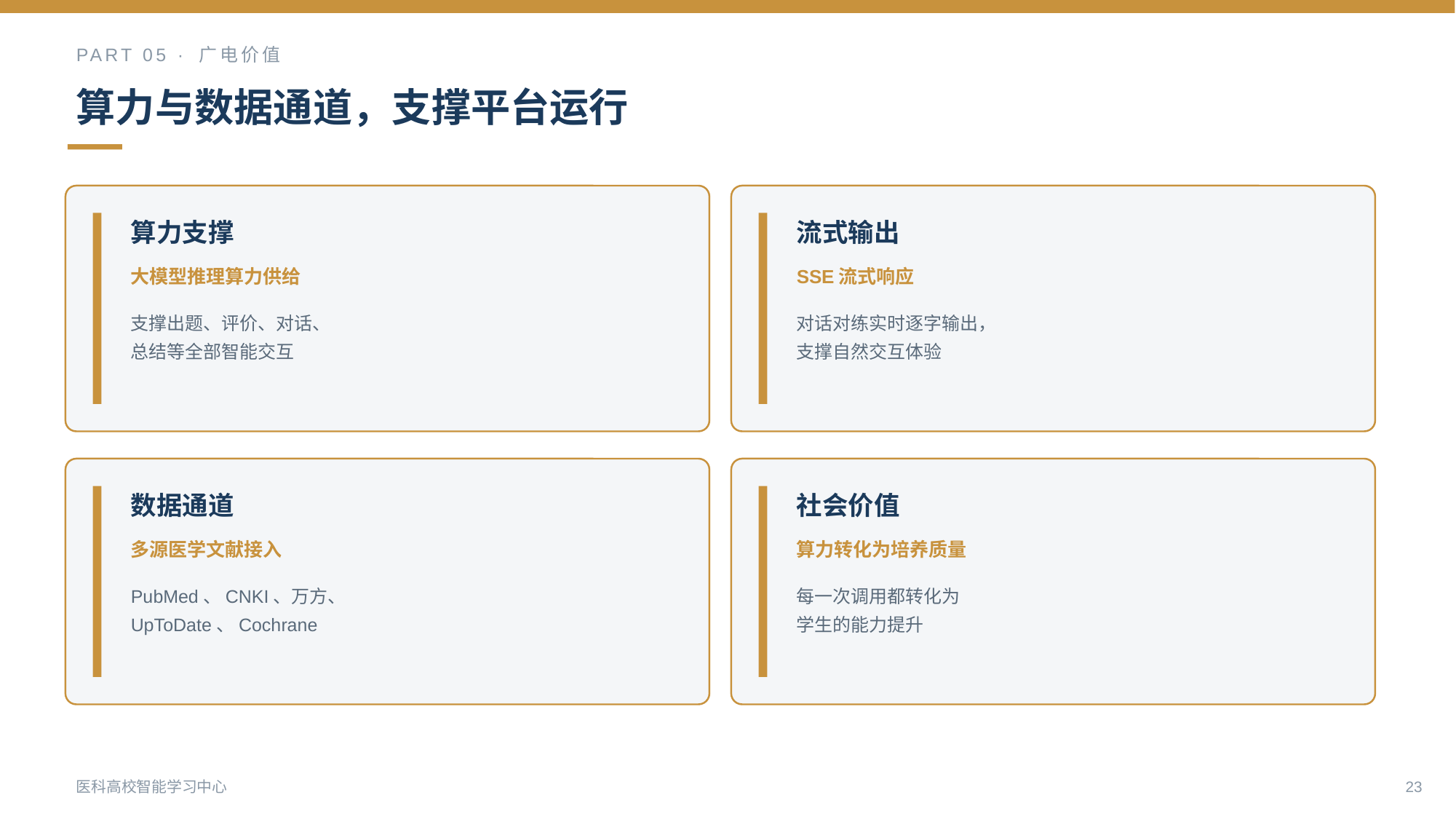

PART 05 · 广电价值
算力与数据通道，支撑平台运行

算力支撑
流式输出

大模型推理算力供给
SSE流式响应
支撑出题、评价、对话、
总结等全部智能交互
对话对练实时逐字输出，
支撑自然交互体验

数据通道
社会价值

多源医学文献接入
算力转化为培养质量
PubMed、CNKI、万方、
UpToDate、Cochrane
每一次调用都转化为
学生的能力提升
医科高校智能学习中心
23